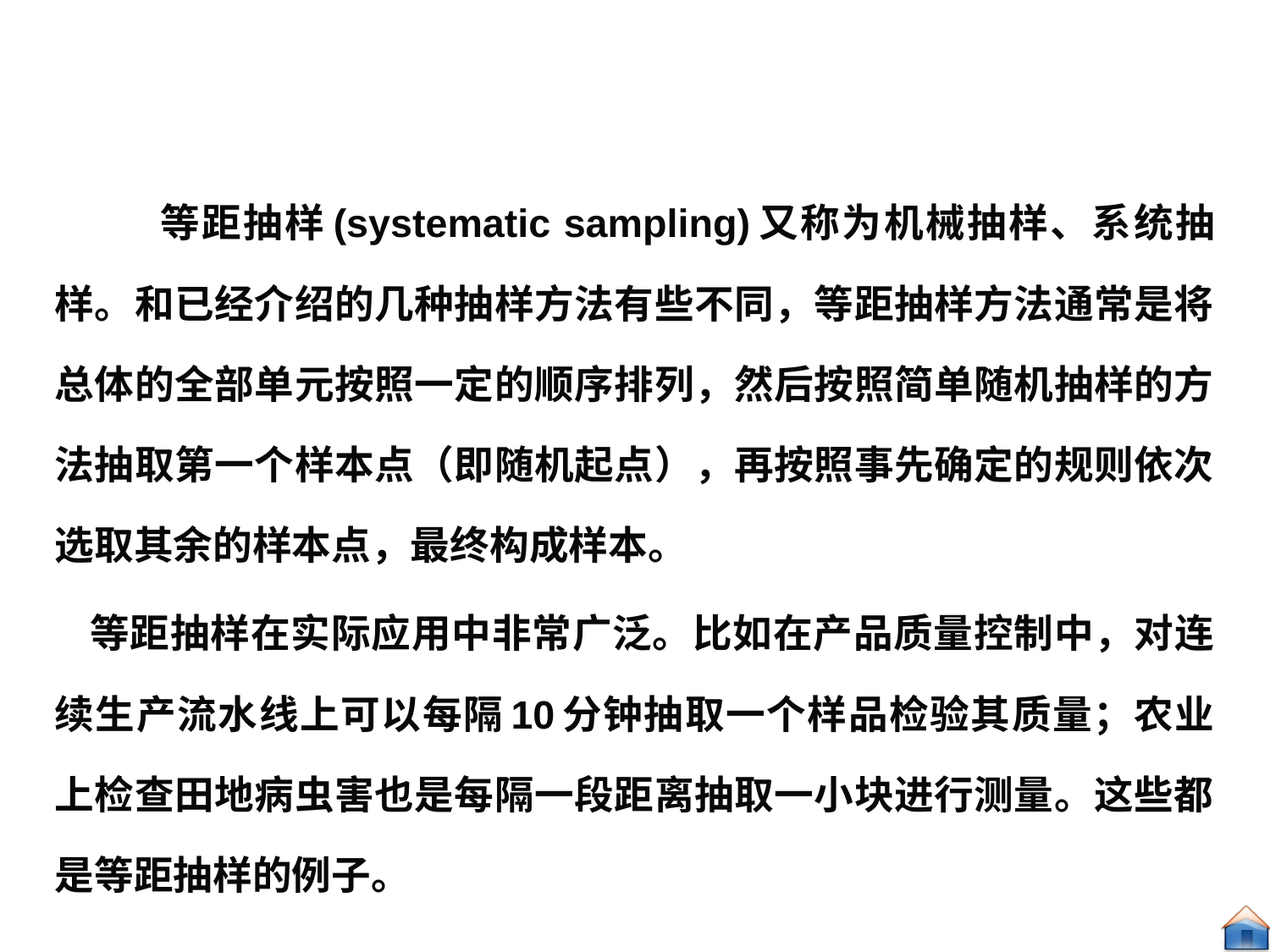

#
         等距抽样(systematic sampling)又称为机械抽样、系统抽样。和已经介绍的几种抽样方法有些不同，等距抽样方法通常是将总体的全部单元按照一定的顺序排列，然后按照简单随机抽样的方法抽取第一个样本点（即随机起点），再按照事先确定的规则依次选取其余的样本点，最终构成样本。
   等距抽样在实际应用中非常广泛。比如在产品质量控制中，对连续生产流水线上可以每隔10分钟抽取一个样品检验其质量；农业上检查田地病虫害也是每隔一段距离抽取一小块进行测量。这些都是等距抽样的例子。